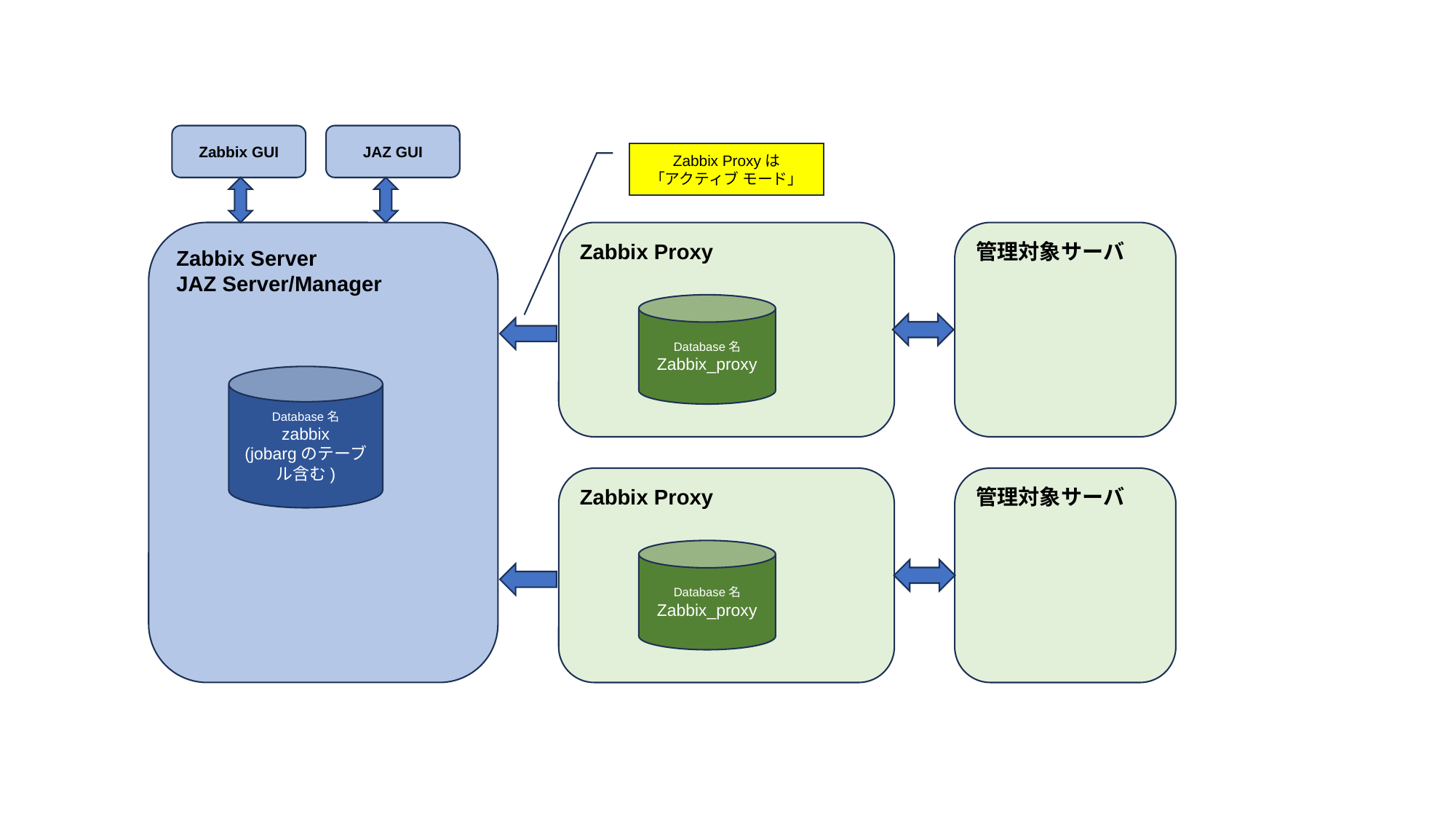

Zabbix GUI
JAZ GUI
Zabbix Proxyは
「アクティブ モード」

Zabbix Server
JAZ Server/Manager
Zabbix Proxy
管理対象サーバ
Database名
Zabbix_proxy

Database名
zabbix
(jobargのテーブル含む)
Zabbix Proxy
管理対象サーバ
Database名
Zabbix_proxy